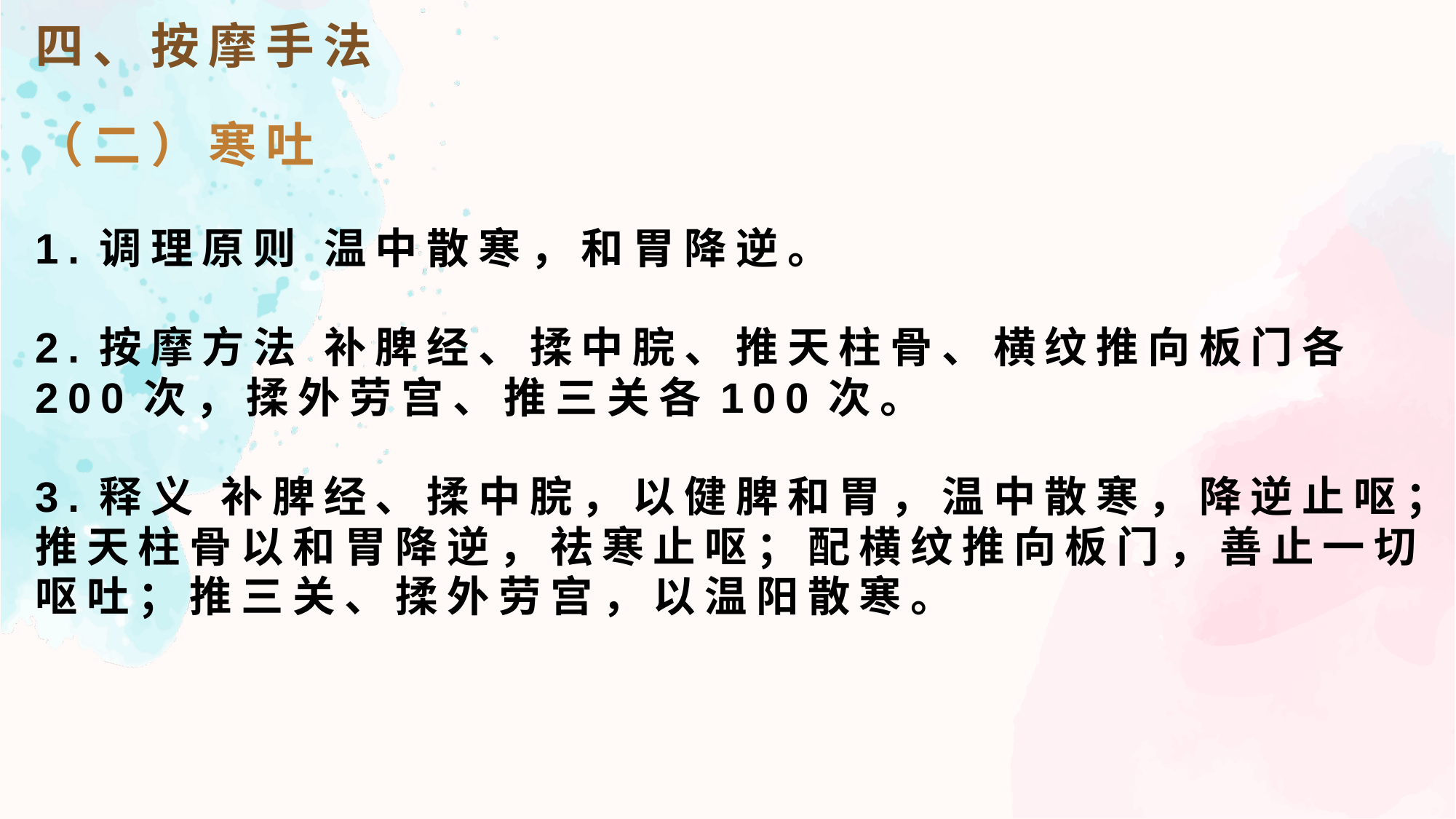

四、按摩手法

（二）寒吐

1.调理原则 温中散寒，和胃降逆。

2.按摩方法 补脾经、揉中脘、推天柱骨、横纹推向板门各200次，揉外劳宫、推三关各100次。

3.释义 补脾经、揉中脘，以健脾和胃，温中散寒，降逆止呕；推天柱骨以和胃降逆，祛寒止呕；配横纹推向板门，善止一切呕吐；推三关、揉外劳宫，以温阳散寒。